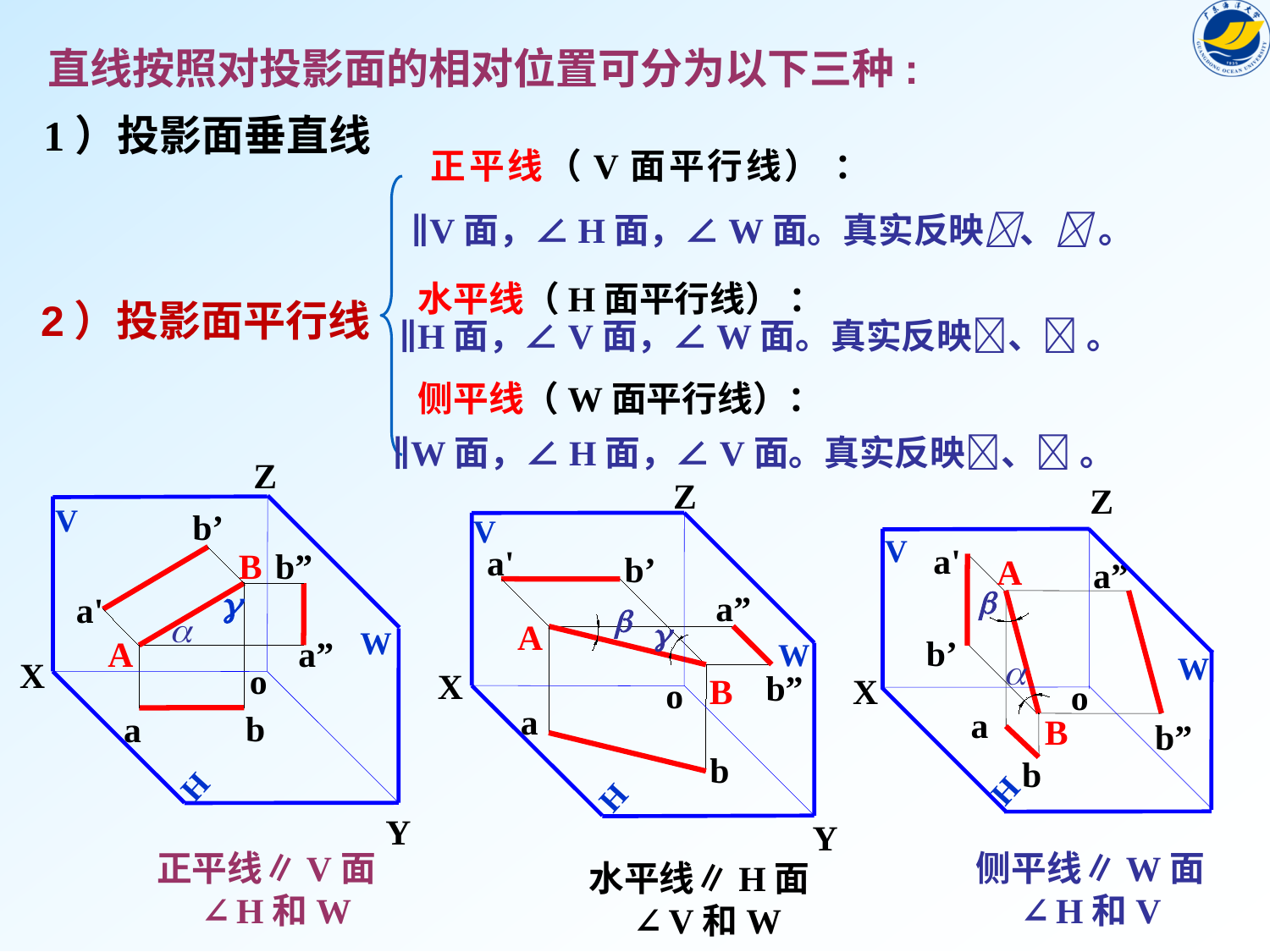

直线按照对投影面的相对位置可分为以下三种:
1）投影面垂直线
正平线（V面平行线） ：

∥V面，∠H面，∠W面。真实反映α、γ 。
水平线（H面平行线） ：
2）投影面平行线
∥H面，∠V面，∠W面。真实反映β、γ 。
侧平线（W面平行线）：
∥W面，∠H面，∠V面。真实反映α、β 。
Z
V

W

X
o

H

Y
Z
V

W

X
o

H
Y

Z
V

W

X
o

H

b’

a'

a'

b’

a'
b’

B

A
b”

a”

A

B
a”

b”

γ
α
β

α

a”

b”

b
a

a

b

β

γ
A

B

a

b

正平线∥V面
     ∠H和W
侧平线∥W面
     ∠H和V
水平线∥H面
     ∠V和W